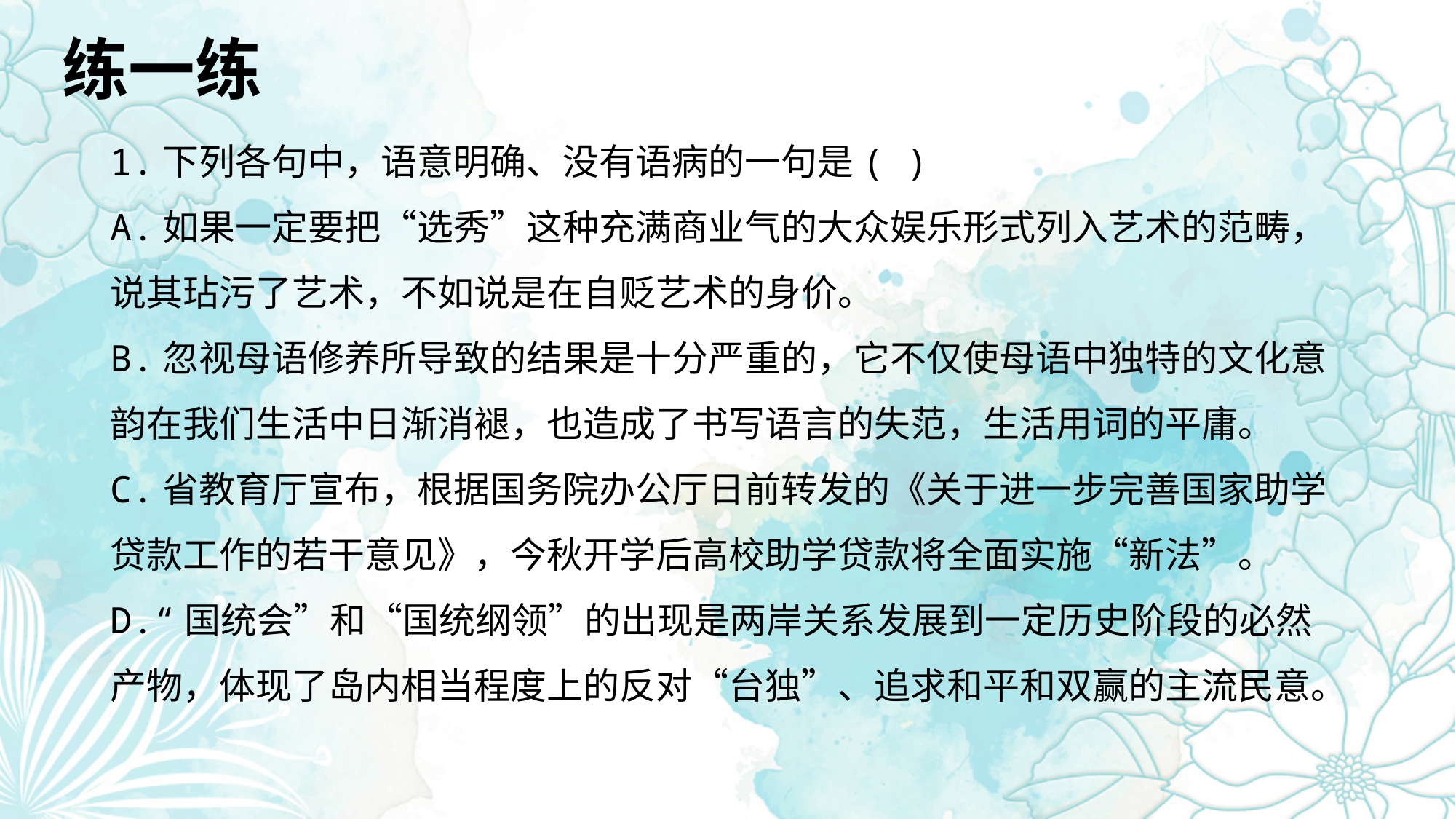

练一练
1.下列各句中，语意明确、没有语病的一句是( )
A.如果一定要把“选秀”这种充满商业气的大众娱乐形式列入艺术的范畴，说其玷污了艺术，不如说是在自贬艺术的身价。
B.忽视母语修养所导致的结果是十分严重的，它不仅使母语中独特的文化意韵在我们生活中日渐消褪，也造成了书写语言的失范，生活用词的平庸。
C.省教育厅宣布，根据国务院办公厅日前转发的《关于进一步完善国家助学贷款工作的若干意见》，今秋开学后高校助学贷款将全面实施“新法”。
D.“国统会”和“国统纲领”的出现是两岸关系发展到一定历史阶段的必然产物，体现了岛内相当程度上的反对“台独”、追求和平和双赢的主流民意。